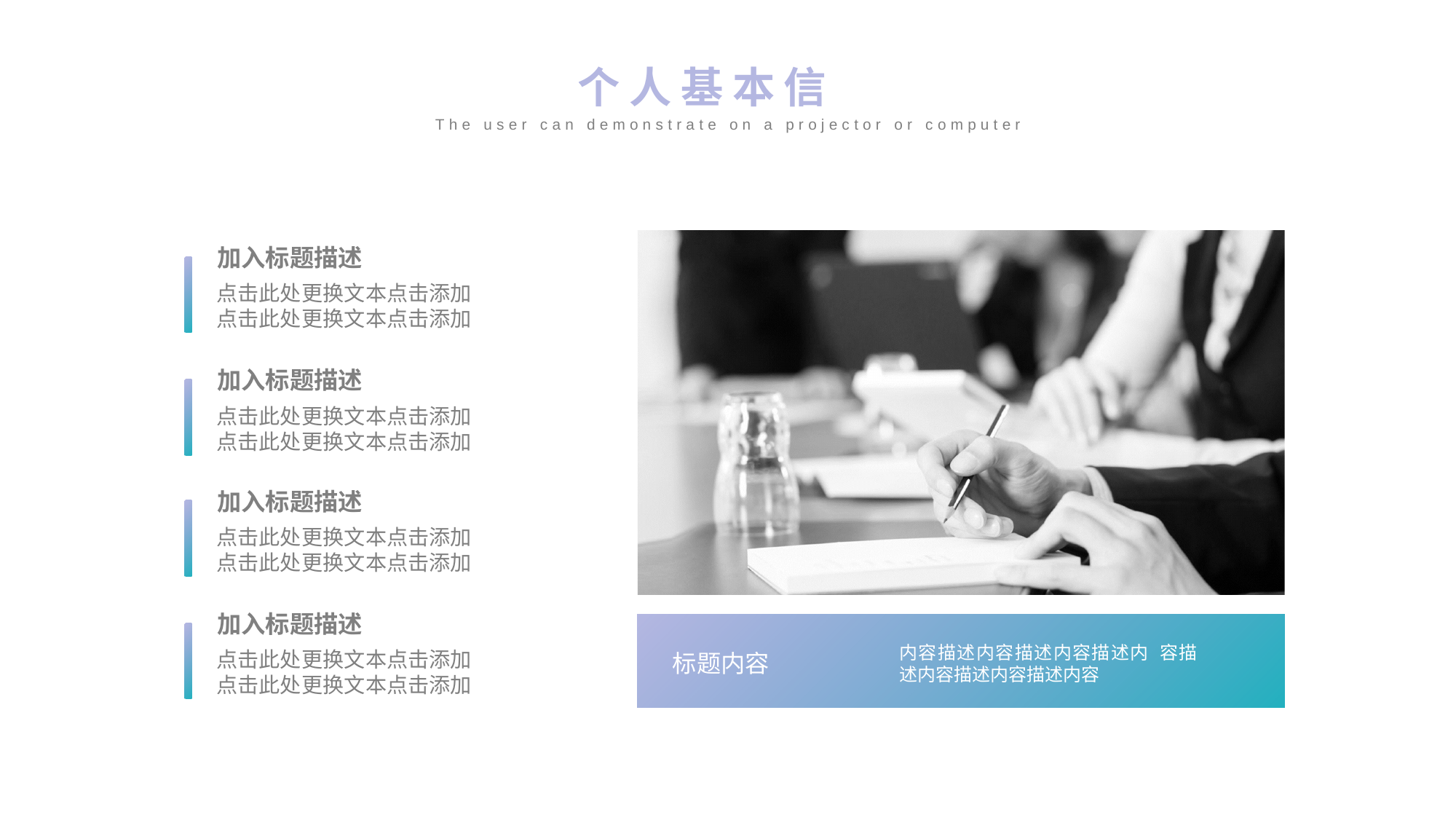

个人基本信息
The user can demonstrate on a projector or computer

加入标题描述

点击此处更换文本点击添加
点击此处更换文本点击添加
加入标题描述

点击此处更换文本点击添加
点击此处更换文本点击添加
加入标题描述

点击此处更换文本点击添加
点击此处更换文本点击添加
加入标题描述

点击此处更换文本点击添加
点击此处更换文本点击添加

内容描述内容描述内容描述内  容描述内容描述内容描述内容
标题内容